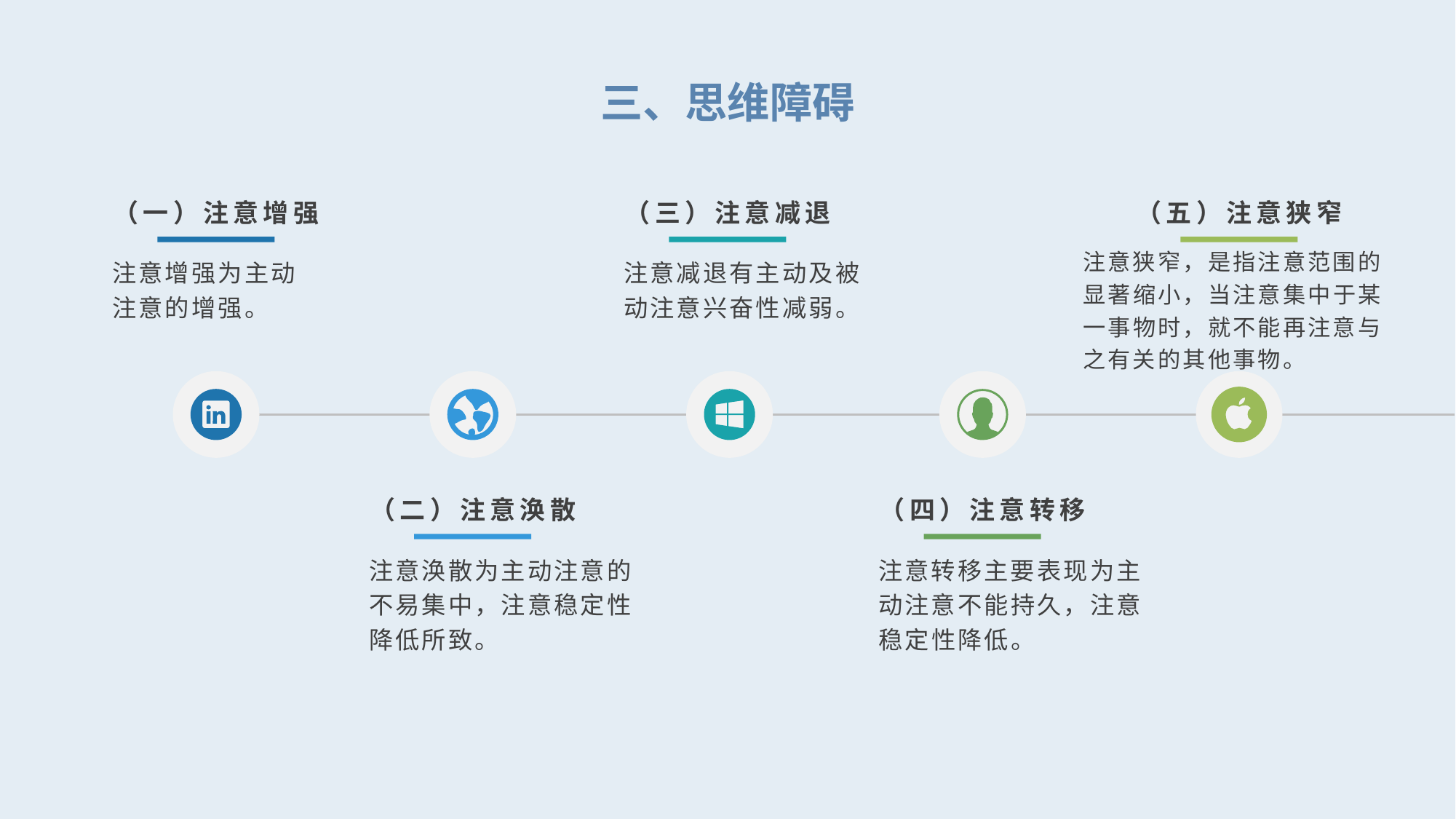

三、思维障碍
（一）注意增强
（三）注意减退
（五）注意狭窄

注意狭窄，是指注意范围的显著缩小，当注意集中于某一事物时，就不能再注意与之有关的其他事物。
注意减退有主动及被动注意兴奋性减弱。
注意增强为主动注意的增强。

（二）注意涣散
（四）注意转移

注意涣散为主动注意的不易集中，注意稳定性降低所致。
注意转移主要表现为主动注意不能持久，注意稳定性降低。